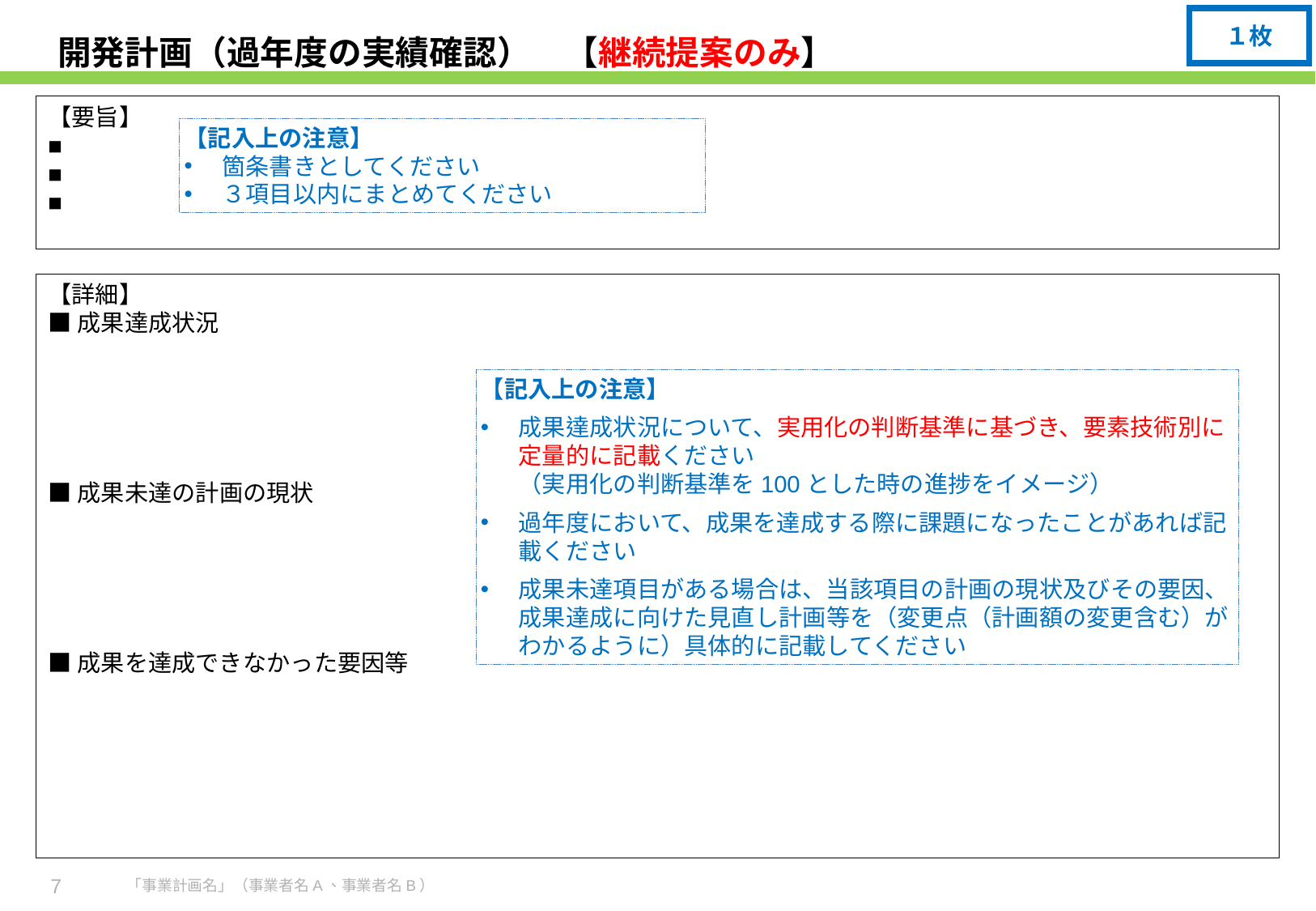

１枚
# 開発計画（過年度の実績確認）　【継続提案のみ】
【要旨】
■
■
■
【記入上の注意】
箇条書きとしてください
３項目以内にまとめてください
【詳細】
■成果達成状況

■成果未達の計画の現状

■成果を達成できなかった要因等
【記入上の注意】
成果達成状況について、実用化の判断基準に基づき、要素技術別に定量的に記載ください
（実用化の判断基準を100とした時の進捗をイメージ）
過年度において、成果を達成する際に課題になったことがあれば記載ください
成果未達項目がある場合は、当該項目の計画の現状及びその要因、成果達成に向けた見直し計画等を（変更点（計画額の変更含む）がわかるように）具体的に記載してください
7
「事業計画名」（事業者名A、事業者名B）